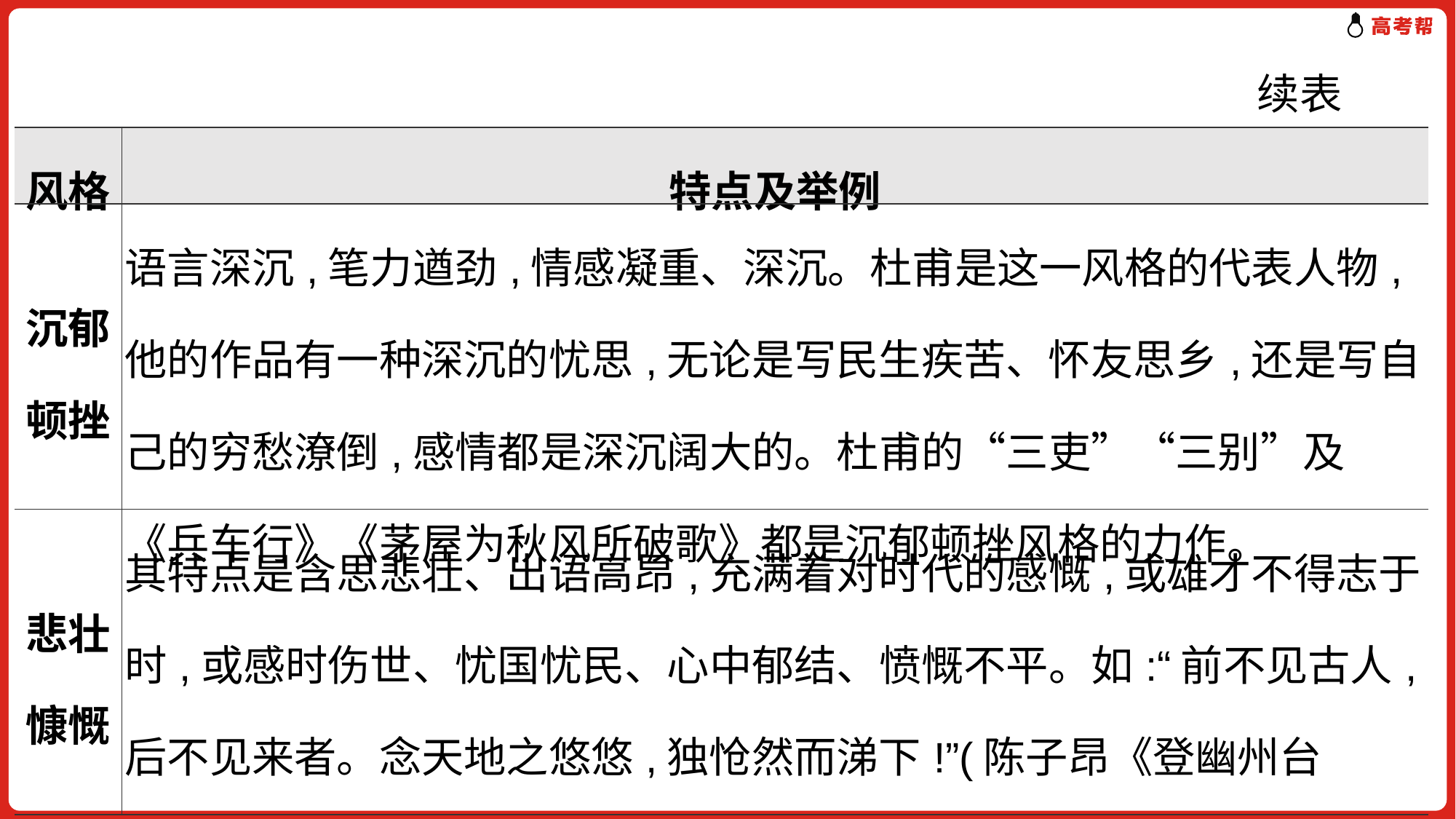

续表
| 风格 | 特点及举例 |
| --- | --- |
| 沉郁 顿挫 | 语言深沉,笔力遒劲,情感凝重、深沉。杜甫是这一风格的代表人物,他的作品有一种深沉的忧思,无论是写民生疾苦、怀友思乡,还是写自己的穷愁潦倒,感情都是深沉阔大的。杜甫的“三吏”“三别”及《兵车行》《茅屋为秋风所破歌》都是沉郁顿挫风格的力作。 |
| 悲壮 慷慨 | 其特点是含思悲壮、出语高昂,充满着对时代的感慨,或雄才不得志于时,或感时伤世、忧国忧民、心中郁结、愤慨不平。如:“前不见古人,后不见来者。念天地之悠悠,独怆然而涕下!”(陈子昂《登幽州台歌》) |